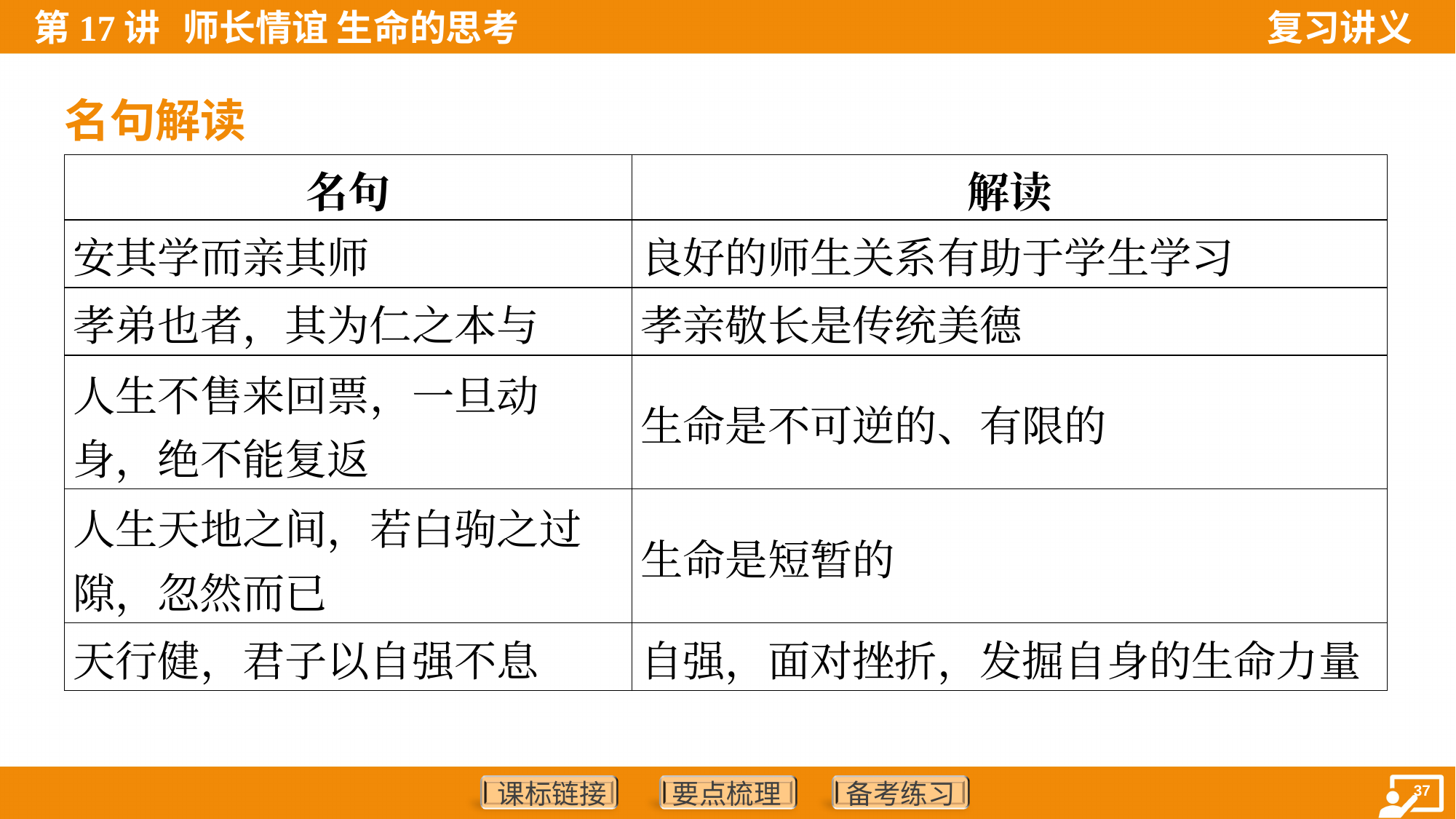

名句解读
| 名句 | 解读 |
| --- | --- |
| 安其学而亲其师 | 良好的师生关系有助于学生学习 |
| 孝弟也者，其为仁之本与 | 孝亲敬长是传统美德 |
| 人生不售来回票，一旦动 身，绝不能复返 | 生命是不可逆的、有限的 |
| 人生天地之间，若白驹之过 隙，忽然而已 | 生命是短暂的 |
| 天行健，君子以自强不息 | 自强，面对挫折，发掘自身的生命力量 |